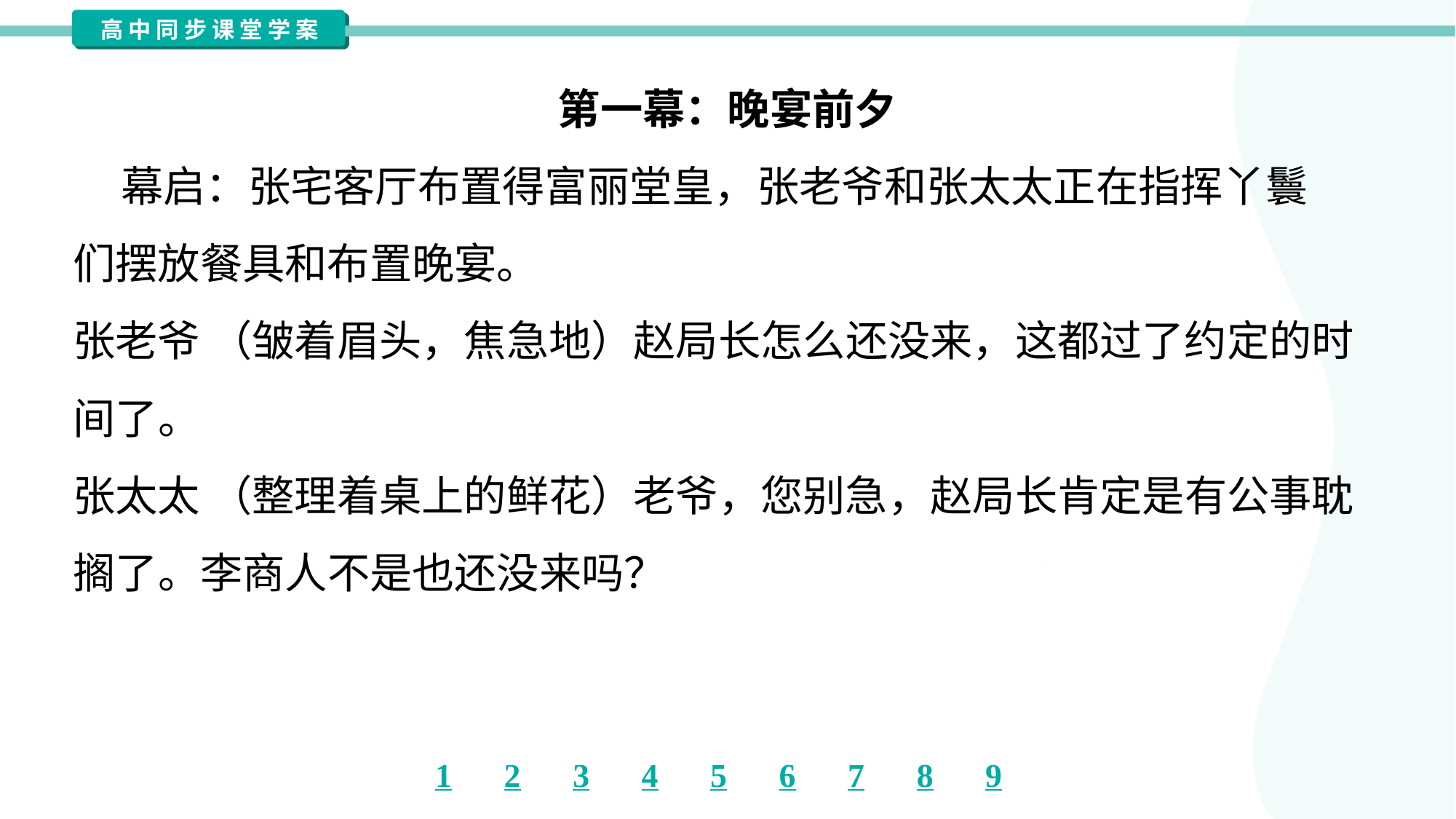

第一幕：晚宴前夕
    幕启：张宅客厅布置得富丽堂皇，张老爷和张太太正在指挥丫鬟
们摆放餐具和布置晚宴。
张老爷 （皱着眉头，焦急地）赵局长怎么还没来，这都过了约定的时
间了。
张太太 （整理着桌上的鲜花）老爷，您别急，赵局长肯定是有公事耽
搁了。李商人不是也还没来吗？